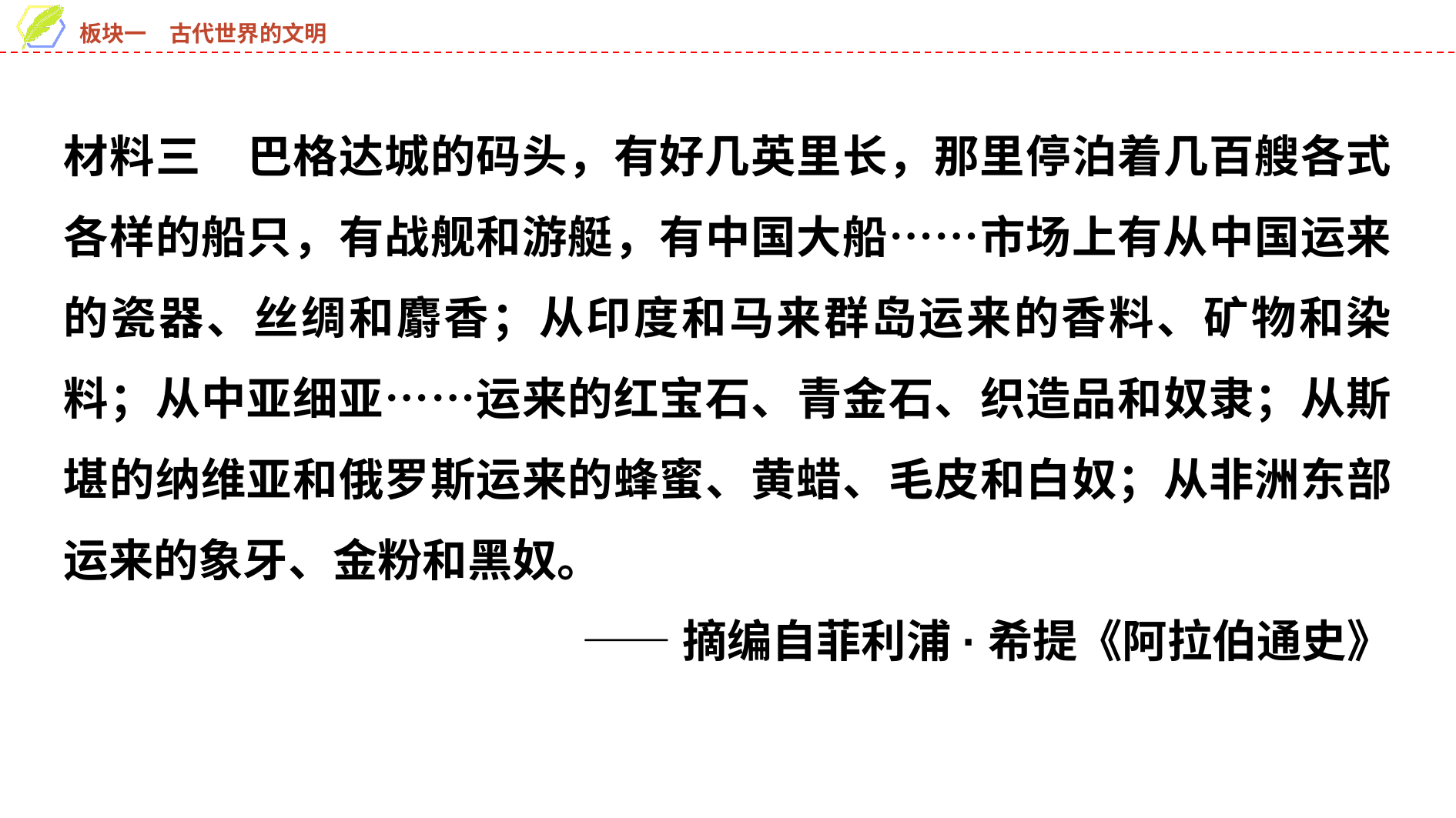

材料三　巴格达城的码头，有好几英里长，那里停泊着几百艘各式各样的船只，有战舰和游艇，有中国大船……市场上有从中国运来的瓷器、丝绸和麝香；从印度和马来群岛运来的香料、矿物和染料；从中亚细亚……运来的红宝石、青金石、织造品和奴隶；从斯堪的纳维亚和俄罗斯运来的蜂蜜、黄蜡、毛皮和白奴；从非洲东部运来的象牙、金粉和黑奴。
——摘编自菲利浦·希提《阿拉伯通史》